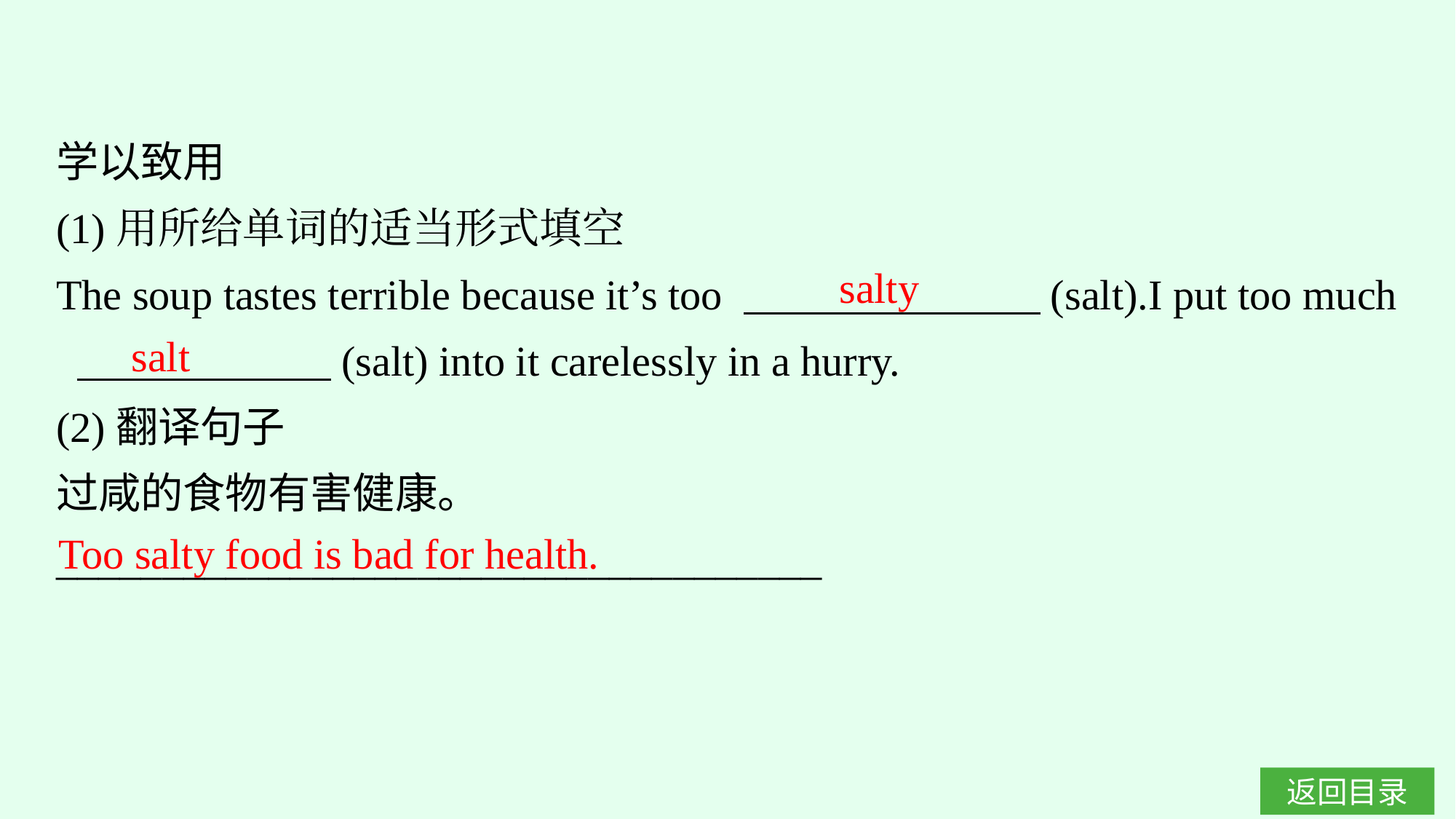

学以致用
(1)用所给单词的适当形式填空
The soup tastes terrible because it’s too 　　　　　　　(salt).I put too much
 　　　　　　(salt) into it carelessly in a hurry.
(2)翻译句子
过咸的食物有害健康。
____________________________________
salty
salt
Too salty food is bad for health.